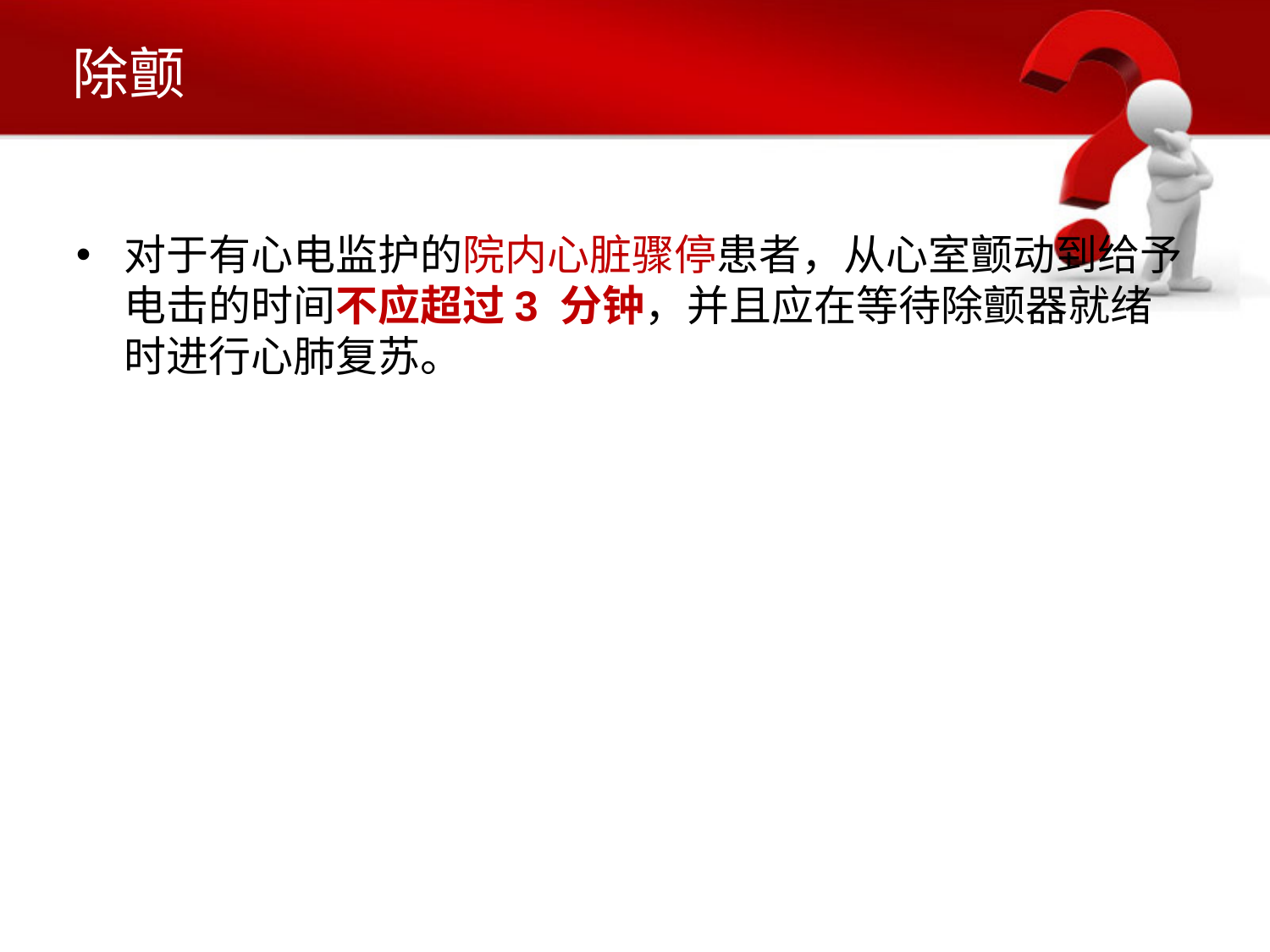

# 除颤
对于有心电监护的院内心脏骤停患者，从心室颤动到给予电击的时间不应超过3 分钟，并且应在等待除颤器就绪时进行心肺复苏。